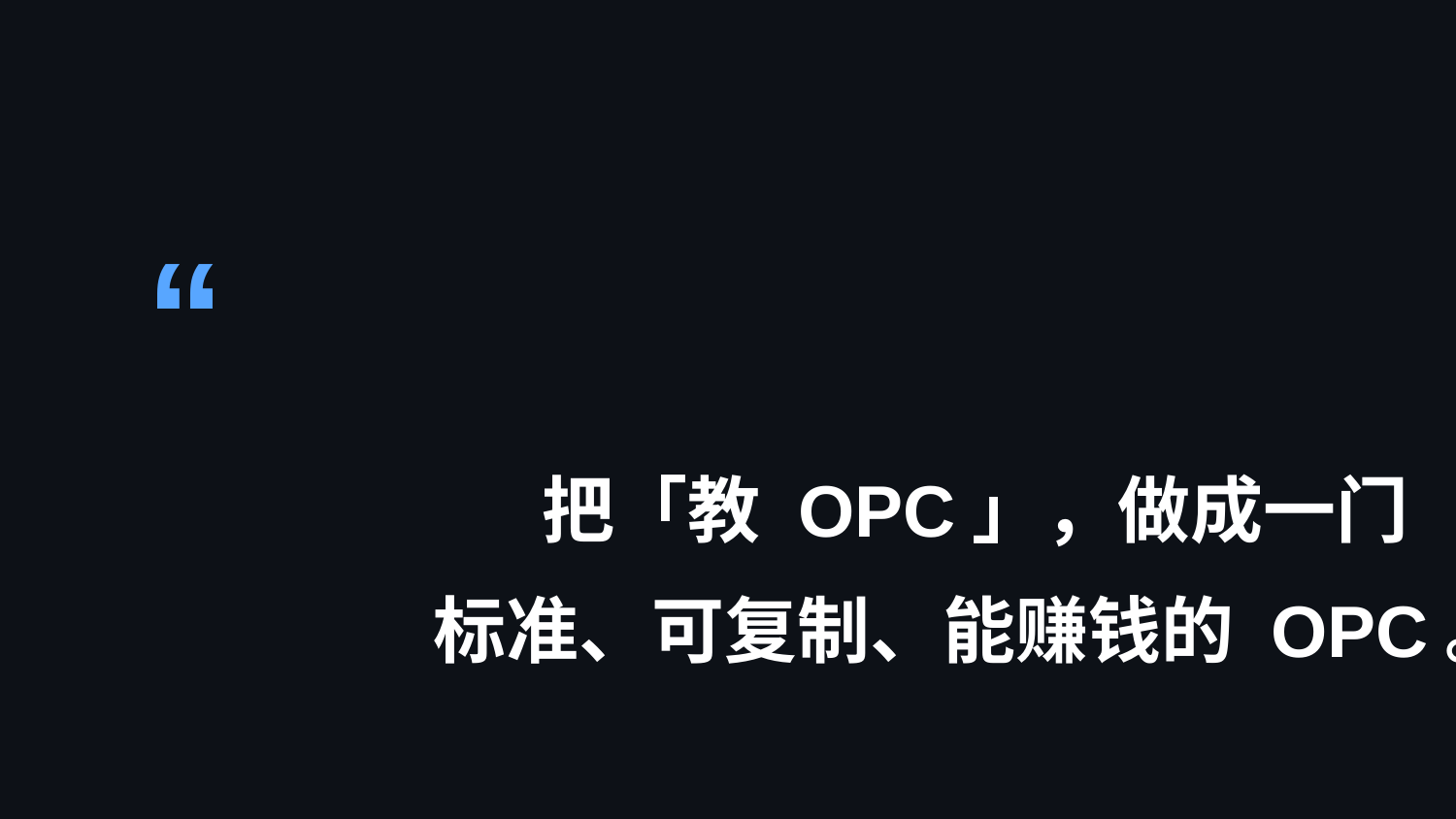

“
把「教 OPC」，做成一门
标准、可复制、能赚钱的 OPC。

下一步：首期试点 → 数据闭环 → 二期优化
课程体系 0.1 · 内部运营